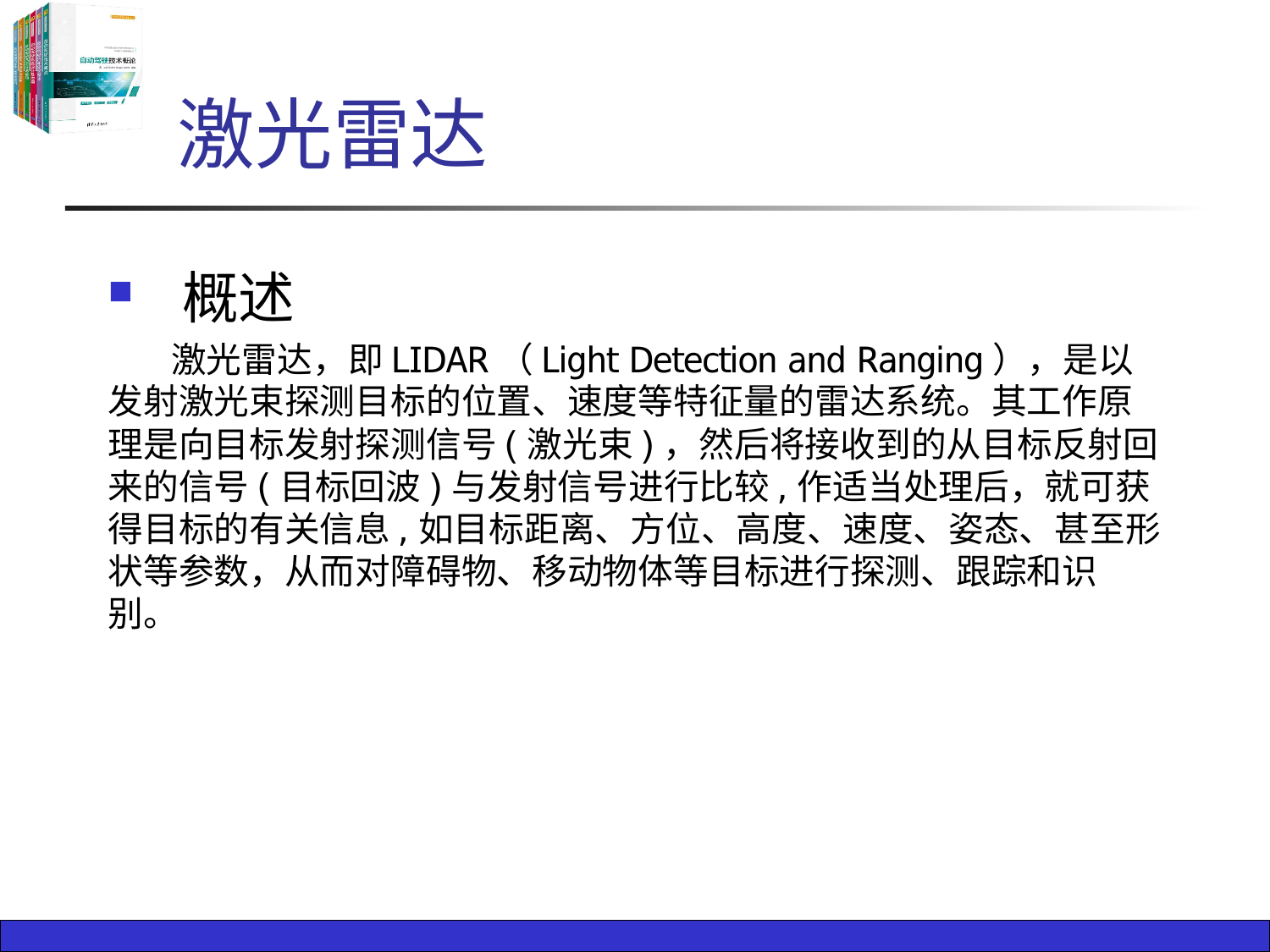

# 激光雷达
 概述
       激光雷达，即LIDAR（Light Detection and Ranging），是以发射激光束探测目标的位置、速度等特征量的雷达系统。其工作原理是向目标发射探测信号(激光束)，然后将接收到的从目标反射回来的信号(目标回波)与发射信号进行比较,作适当处理后，就可获得目标的有关信息,如目标距离、方位、高度、速度、姿态、甚至形状等参数，从而对障碍物、移动物体等目标进行探测、跟踪和识别。